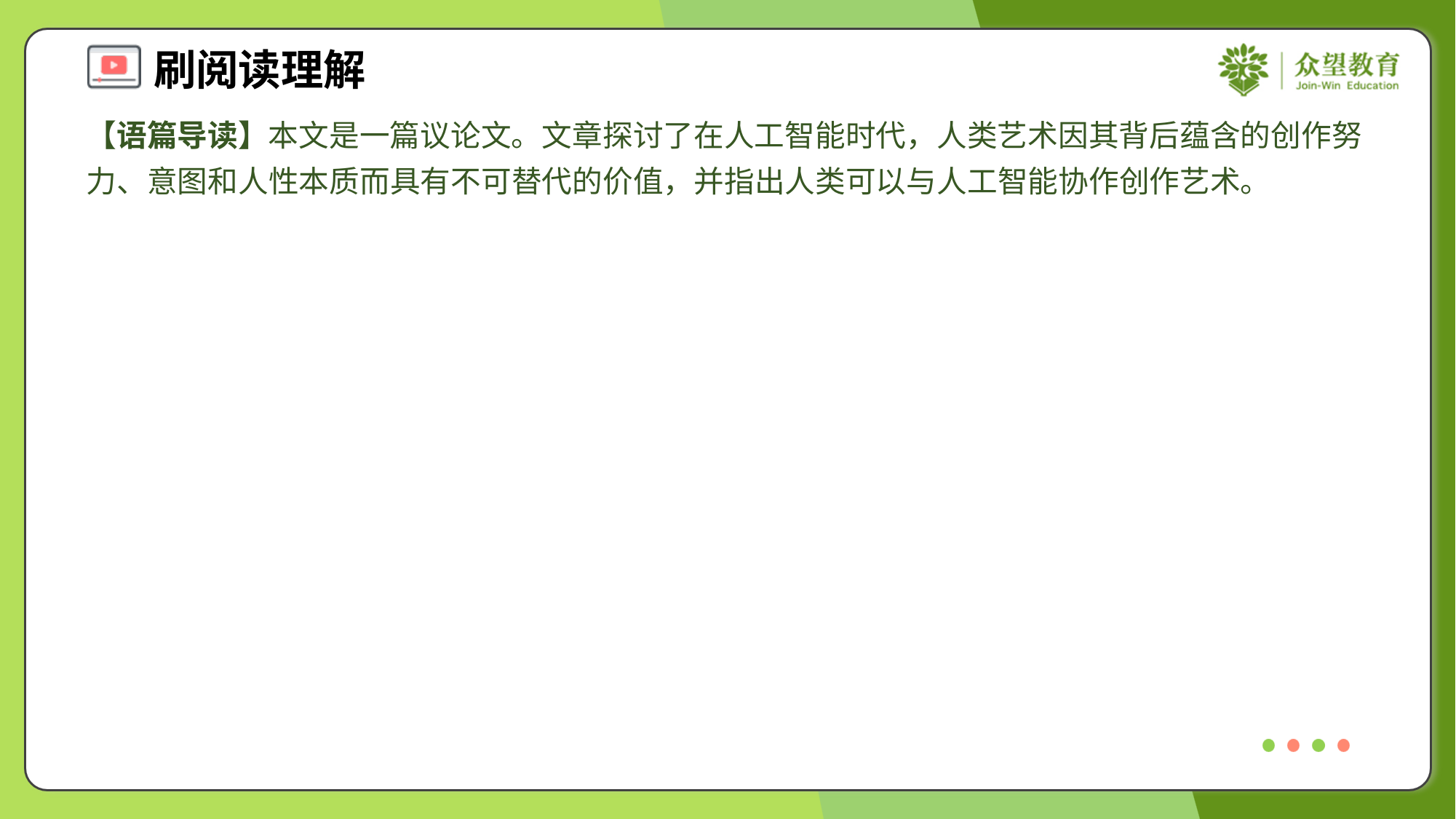

【语篇导读】本文是一篇议论文。文章探讨了在人工智能时代，人类艺术因其背后蕴含的创作努力、意图和人性本质而具有不可替代的价值，并指出人类可以与人工智能协作创作艺术。